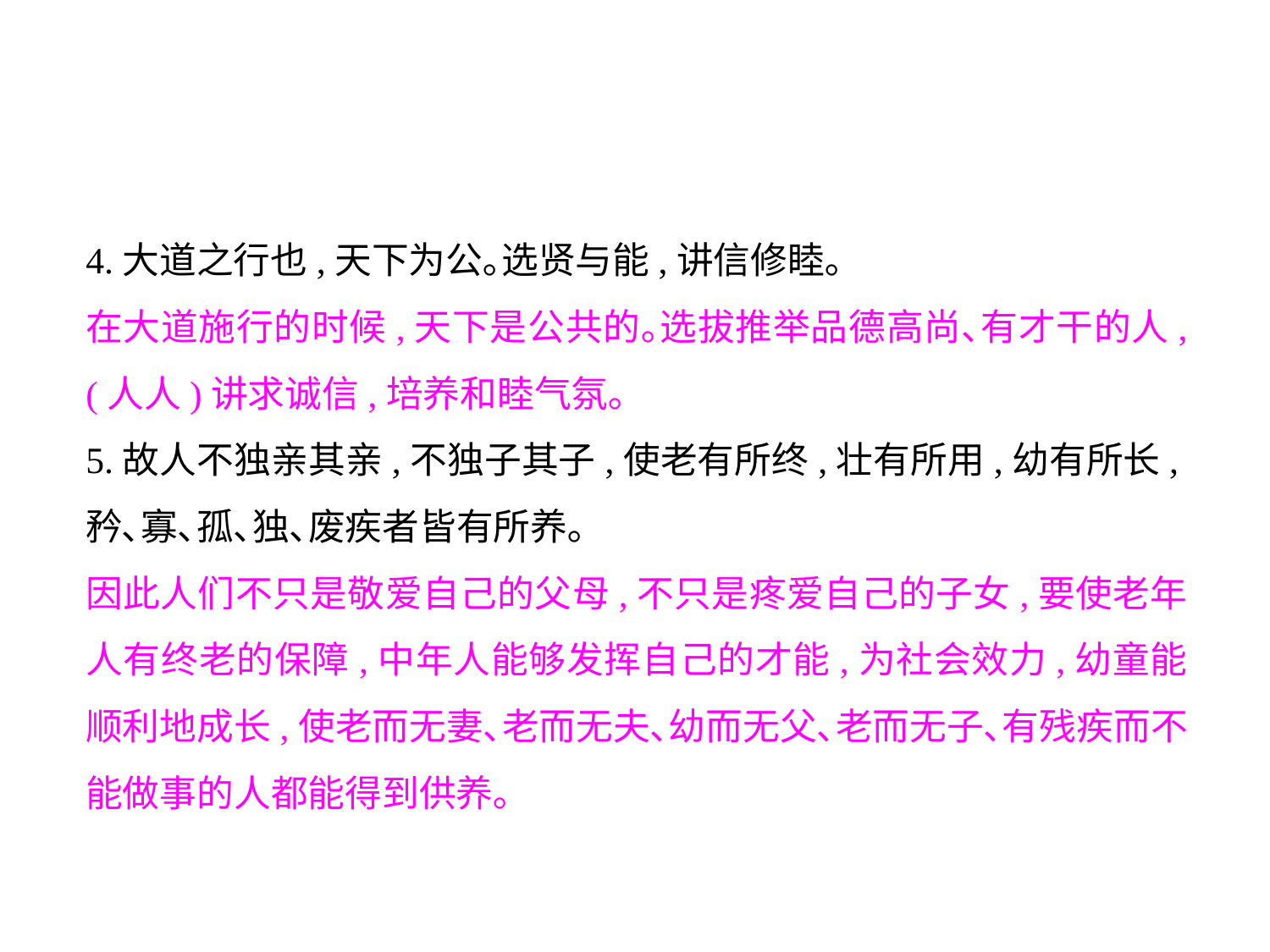

4.大道之行也,天下为公｡选贤与能,讲信修睦｡
在大道施行的时候,天下是公共的｡选拔推举品德高尚､有才干的人,(人人)讲求诚信,培养和睦气氛｡
5.故人不独亲其亲,不独子其子,使老有所终,壮有所用,幼有所长,矜､寡､孤､独､废疾者皆有所养｡
因此人们不只是敬爱自己的父母,不只是疼爱自己的子女,要使老年人有终老的保障,中年人能够发挥自己的才能,为社会效力,幼童能顺利地成长,使老而无妻､老而无夫､幼而无父､老而无子､有残疾而不能做事的人都能得到供养｡